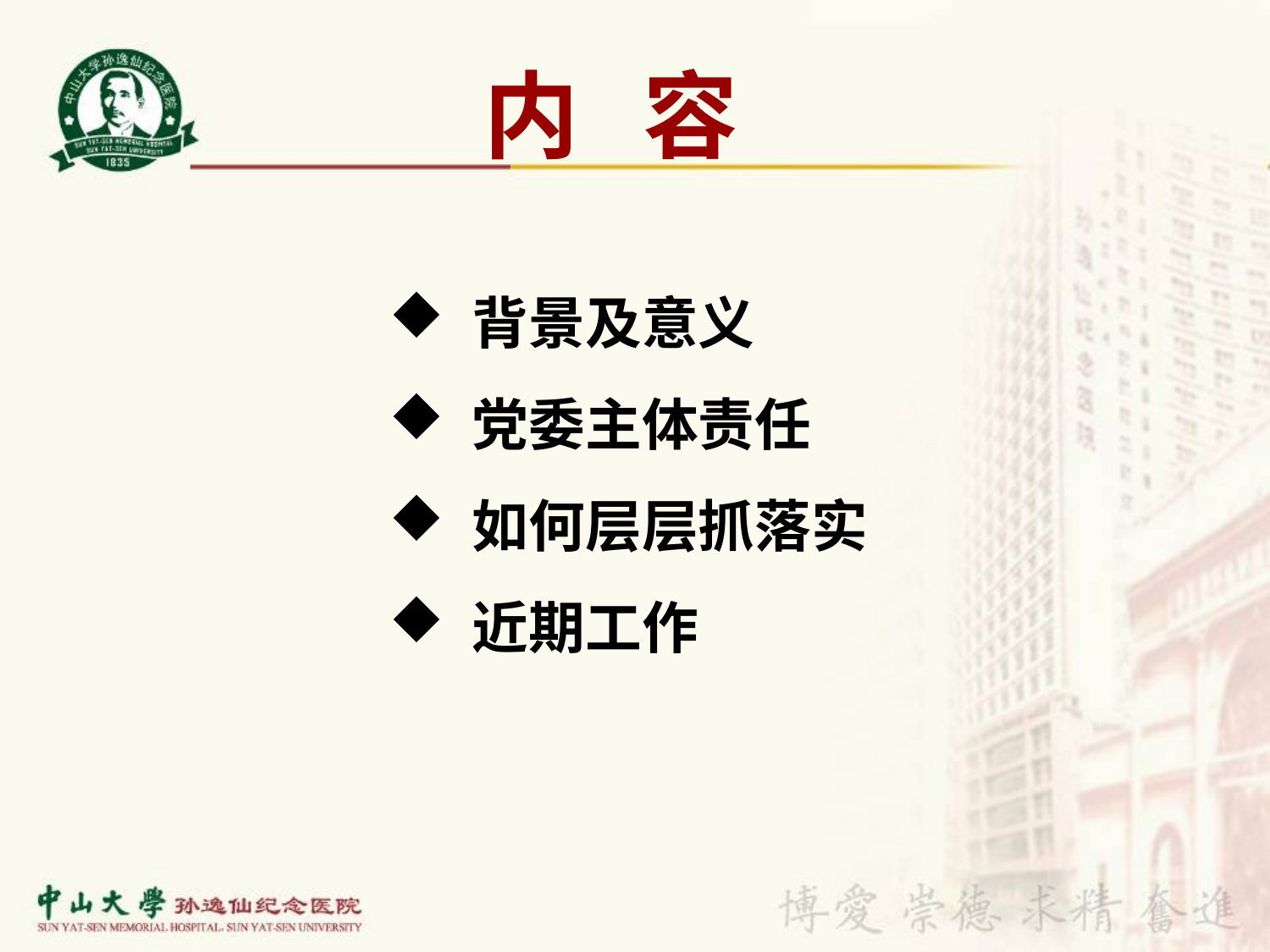

# 内   容
 背景及意义
 党委主体责任
 如何层层抓落实
 近期工作